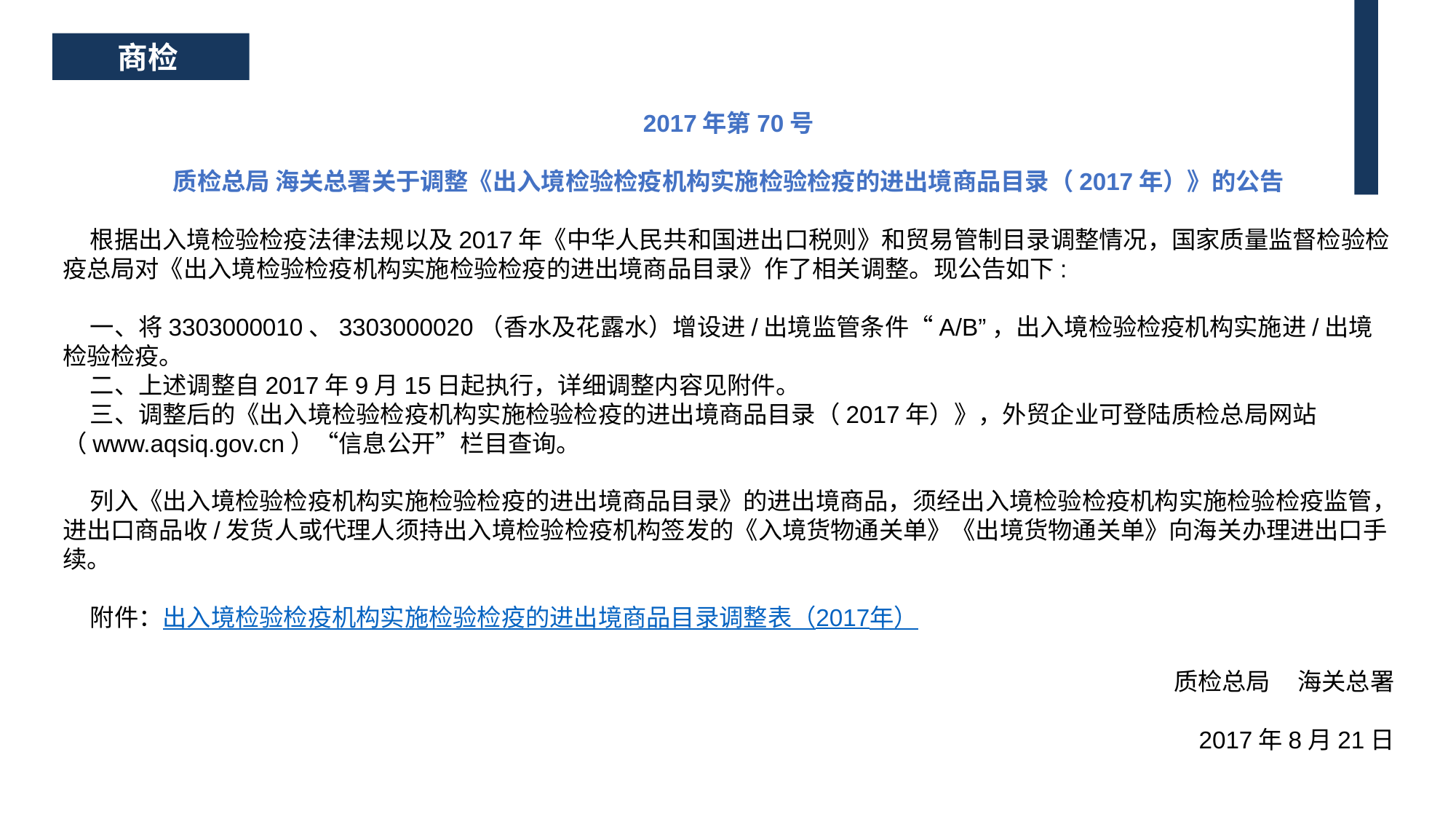

商检

2017年第70号

质检总局 海关总署关于调整《出入境检验检疫机构实施检验检疫的进出境商品目录（2017年）》的公告

    根据出入境检验检疫法律法规以及2017年《中华人民共和国进出口税则》和贸易管制目录调整情况，国家质量监督检验检疫总局对《出入境检验检疫机构实施检验检疫的进出境商品目录》作了相关调整。现公告如下:

    一、将3303000010、3303000020（香水及花露水）增设进/出境监管条件“A/B”，出入境检验检疫机构实施进/出境检验检疫。
    二、上述调整自2017年9月15日起执行，详细调整内容见附件。
    三、调整后的《出入境检验检疫机构实施检验检疫的进出境商品目录（2017年）》，外贸企业可登陆质检总局网站（www.aqsiq.gov.cn）“信息公开”栏目查询。

    列入《出入境检验检疫机构实施检验检疫的进出境商品目录》的进出境商品，须经出入境检验检疫机构实施检验检疫监管，进出口商品收/发货人或代理人须持出入境检验检疫机构签发的《入境货物通关单》《出境货物通关单》向海关办理进出口手续。

    附件：出入境检验检疫机构实施检验检疫的进出境商品目录调整表（2017年）

                                                                                              质检总局     海关总署

                                                                    2017年8月21日